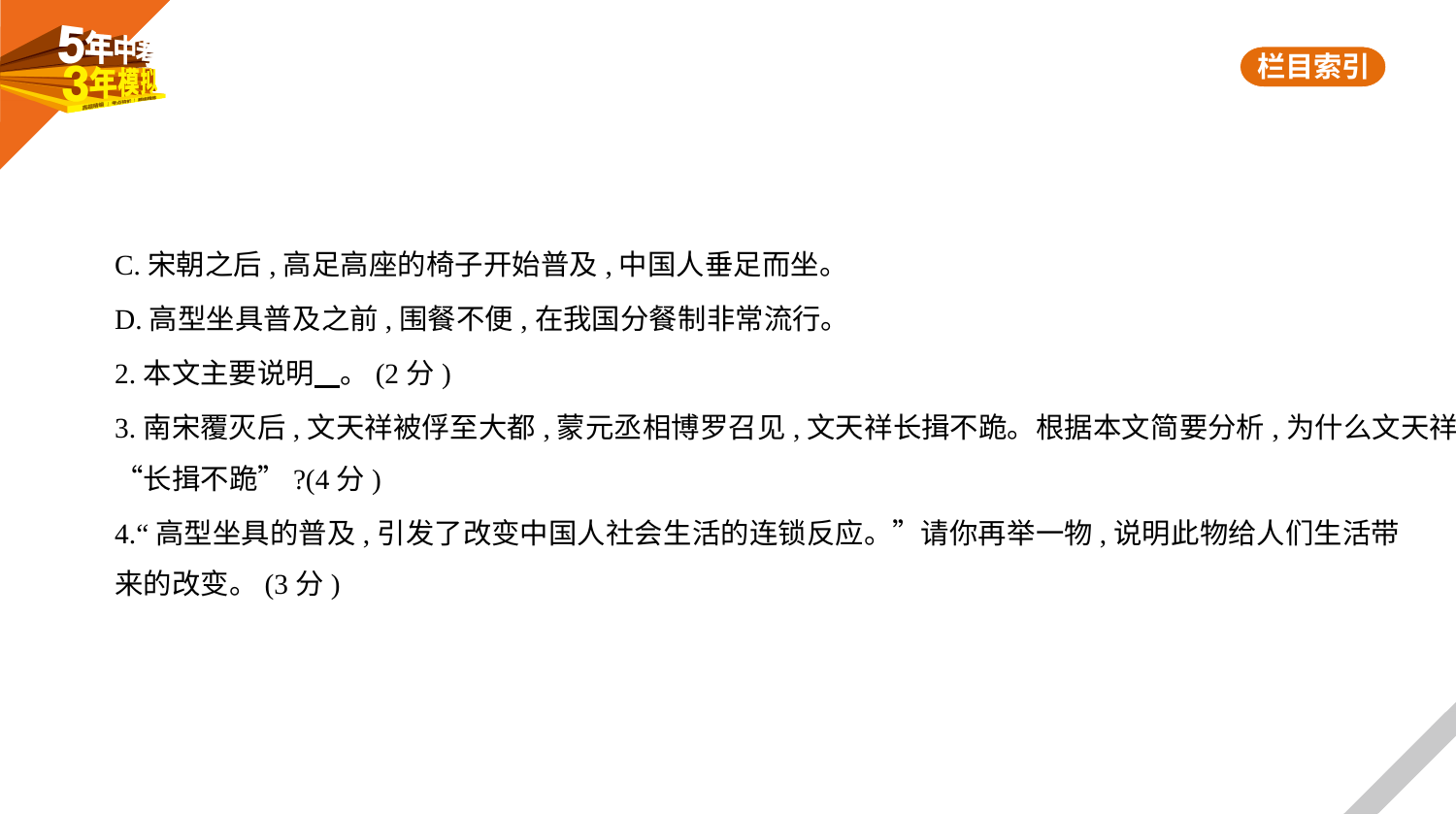

C.宋朝之后,高足高座的椅子开始普及,中国人垂足而坐。
D.高型坐具普及之前,围餐不便,在我国分餐制非常流行。
2.本文主要说明    。(2分)
3.南宋覆灭后,文天祥被俘至大都,蒙元丞相博罗召见,文天祥长揖不跪。根据本文简要分析,为什么文天祥
“长揖不跪”?(4分)
4.“高型坐具的普及,引发了改变中国人社会生活的连锁反应。”请你再举一物,说明此物给人们生活带
来的改变。(3分)